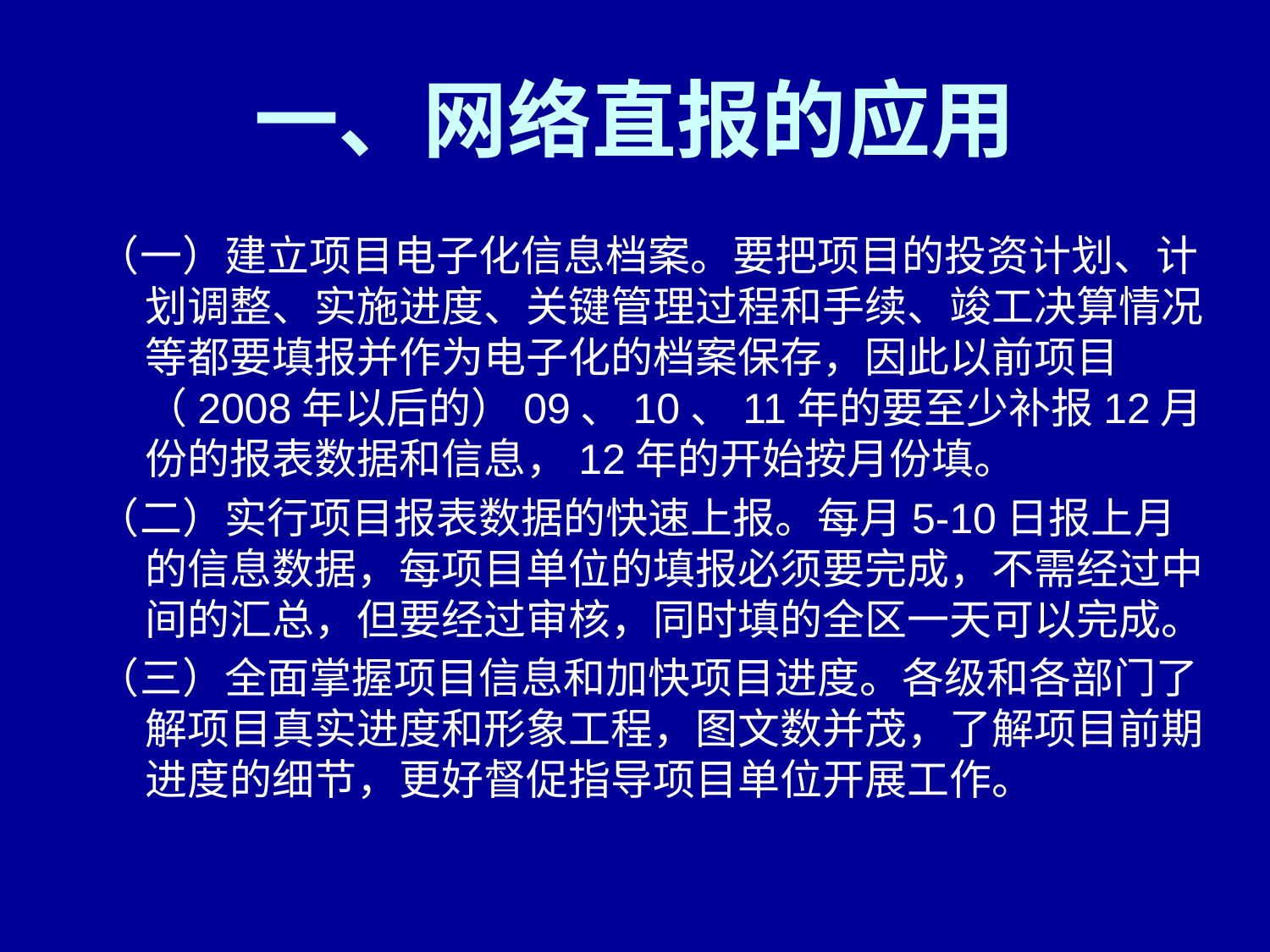

# 一、网络直报的应用
（一）建立项目电子化信息档案。要把项目的投资计划、计划调整、实施进度、关键管理过程和手续、竣工决算情况等都要填报并作为电子化的档案保存，因此以前项目（2008年以后的）09、10、11年的要至少补报12月份的报表数据和信息，12年的开始按月份填。
（二）实行项目报表数据的快速上报。每月5-10日报上月的信息数据，每项目单位的填报必须要完成，不需经过中间的汇总，但要经过审核，同时填的全区一天可以完成。
（三）全面掌握项目信息和加快项目进度。各级和各部门了解项目真实进度和形象工程，图文数并茂，了解项目前期进度的细节，更好督促指导项目单位开展工作。